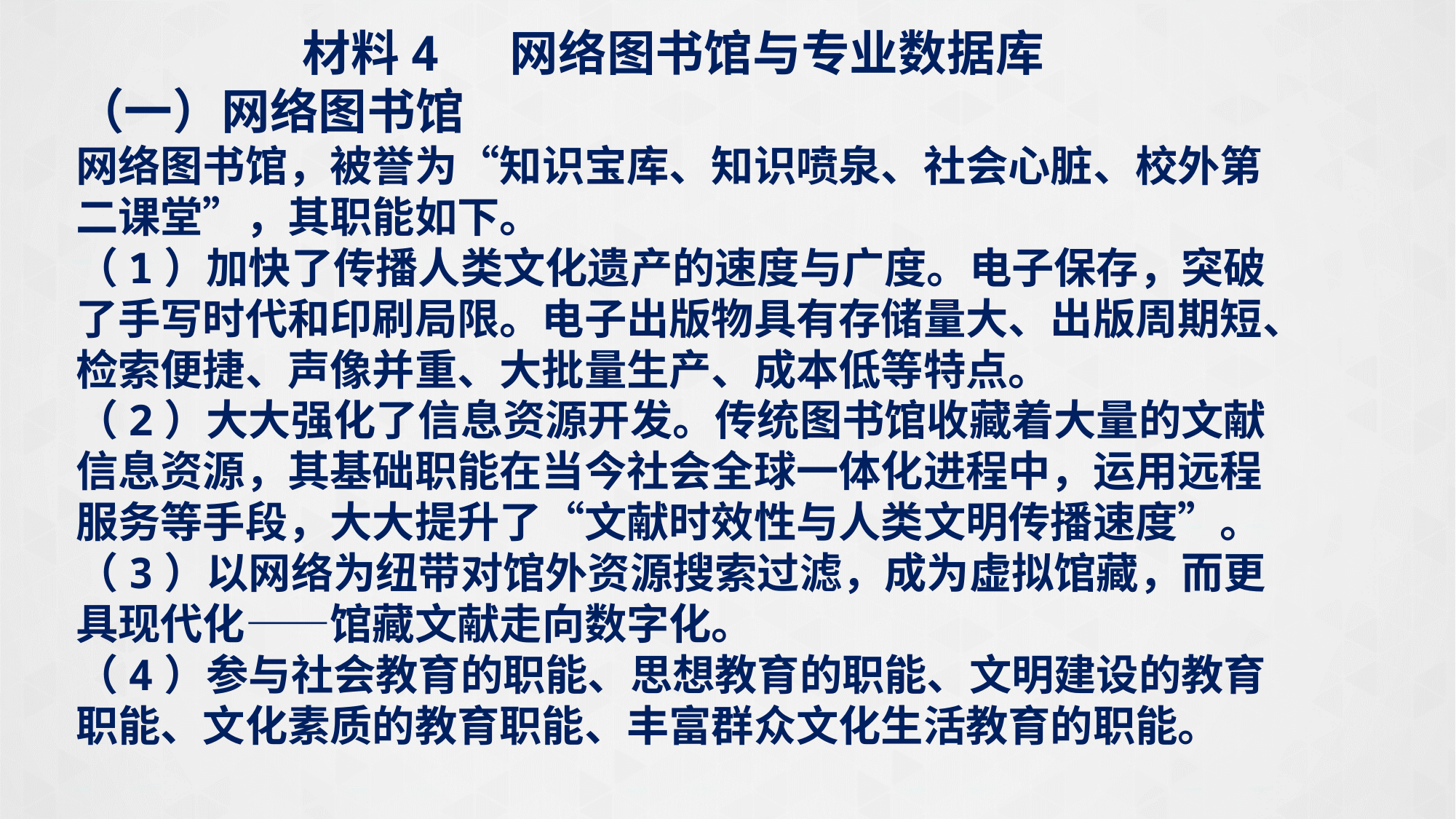

材料4  网络图书馆与专业数据库
（一）网络图书馆
网络图书馆，被誉为“知识宝库、知识喷泉、社会心脏、校外第二课堂”，其职能如下。
（1）加快了传播人类文化遗产的速度与广度。电子保存，突破了手写时代和印刷局限。电子出版物具有存储量大、出版周期短、检索便捷、声像并重、大批量生产、成本低等特点。
（2）大大强化了信息资源开发。传统图书馆收藏着大量的文献信息资源，其基础职能在当今社会全球一体化进程中，运用远程服务等手段，大大提升了“文献时效性与人类文明传播速度”。
（3）以网络为纽带对馆外资源搜索过滤，成为虚拟馆藏，而更具现代化——馆藏文献走向数字化。
（4）参与社会教育的职能、思想教育的职能、文明建设的教育职能、文化素质的教育职能、丰富群众文化生活教育的职能。